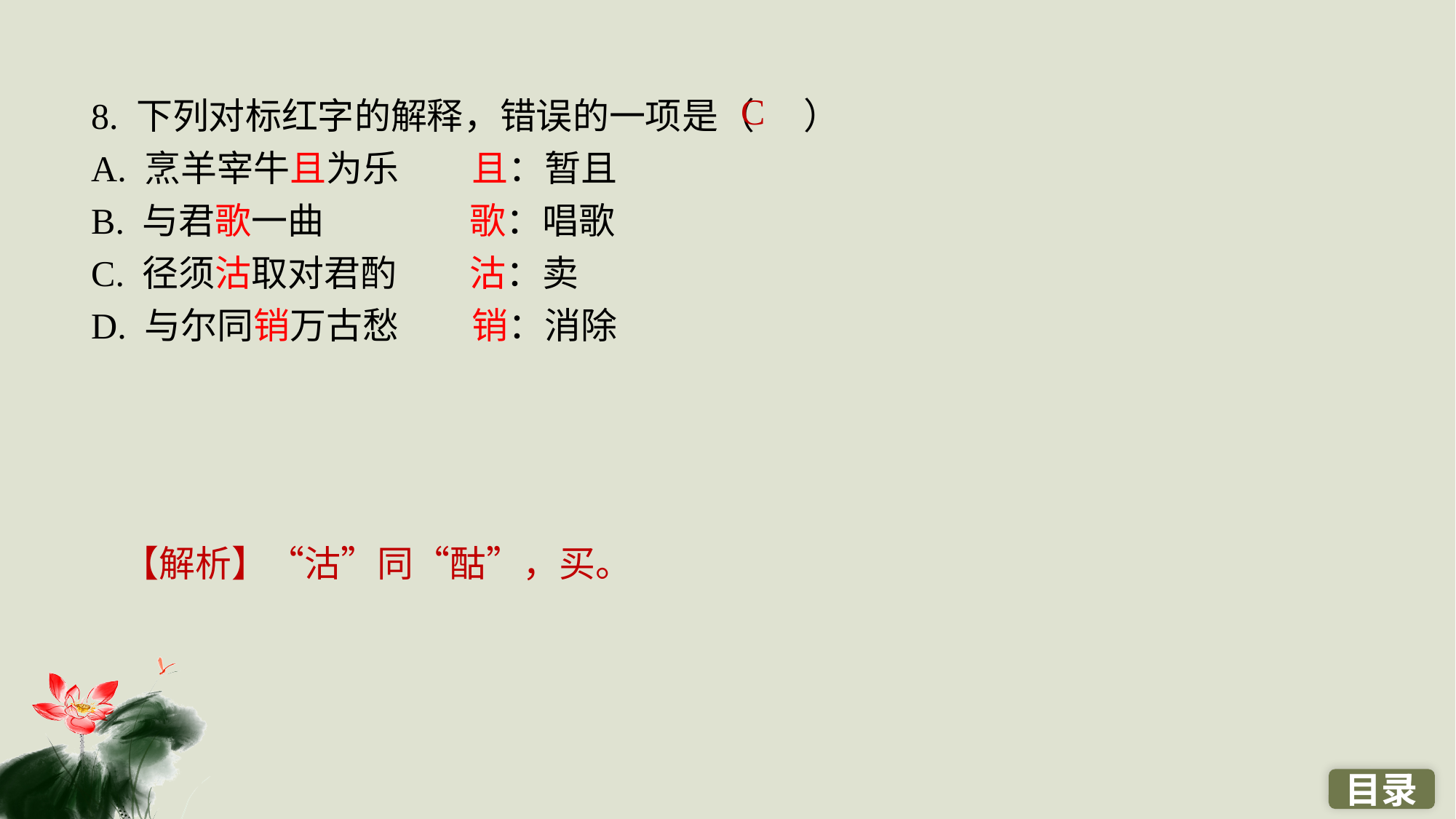

8. 下列对标红字的解释，错误的一项是（      ）
A. 烹羊宰牛且为乐　　且：暂且
B. 与君歌一曲　　　　歌：唱歌
C. 径须沽取对君酌　　沽：卖
D. 与尔同销万古愁　　销：消除
C
【解析】“沽”同“酤”，买。